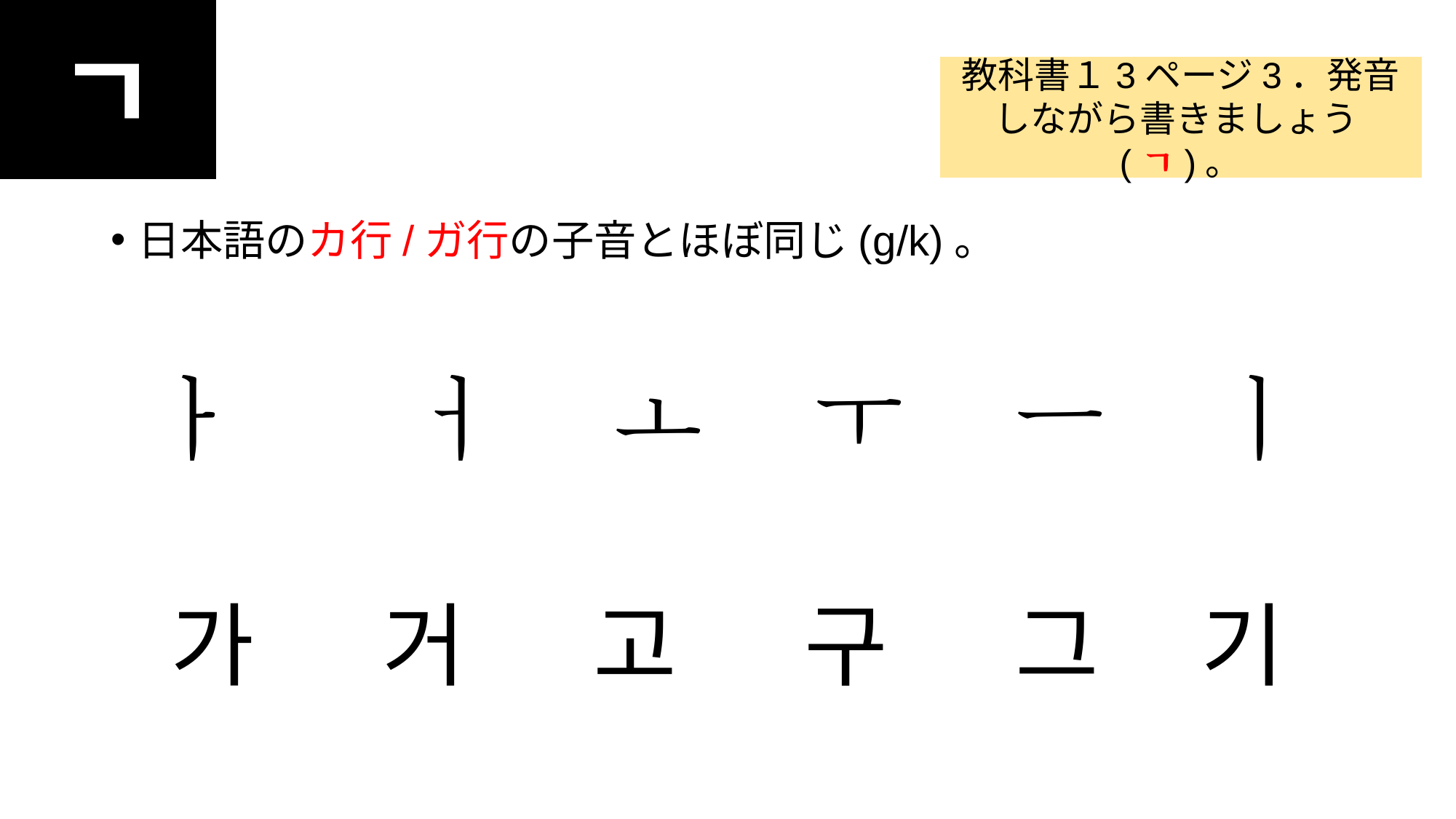

ㄱ
教科書１3ページ3．発音しながら書きましょう(ㄱ)。
日本語のカ行/ガ行の子音とほぼ同じ(g/k)。

ㅏ　   ㅓ    ㅗ    ㅜ    ㅡ    ㅣ

가     거     고     구     그    기